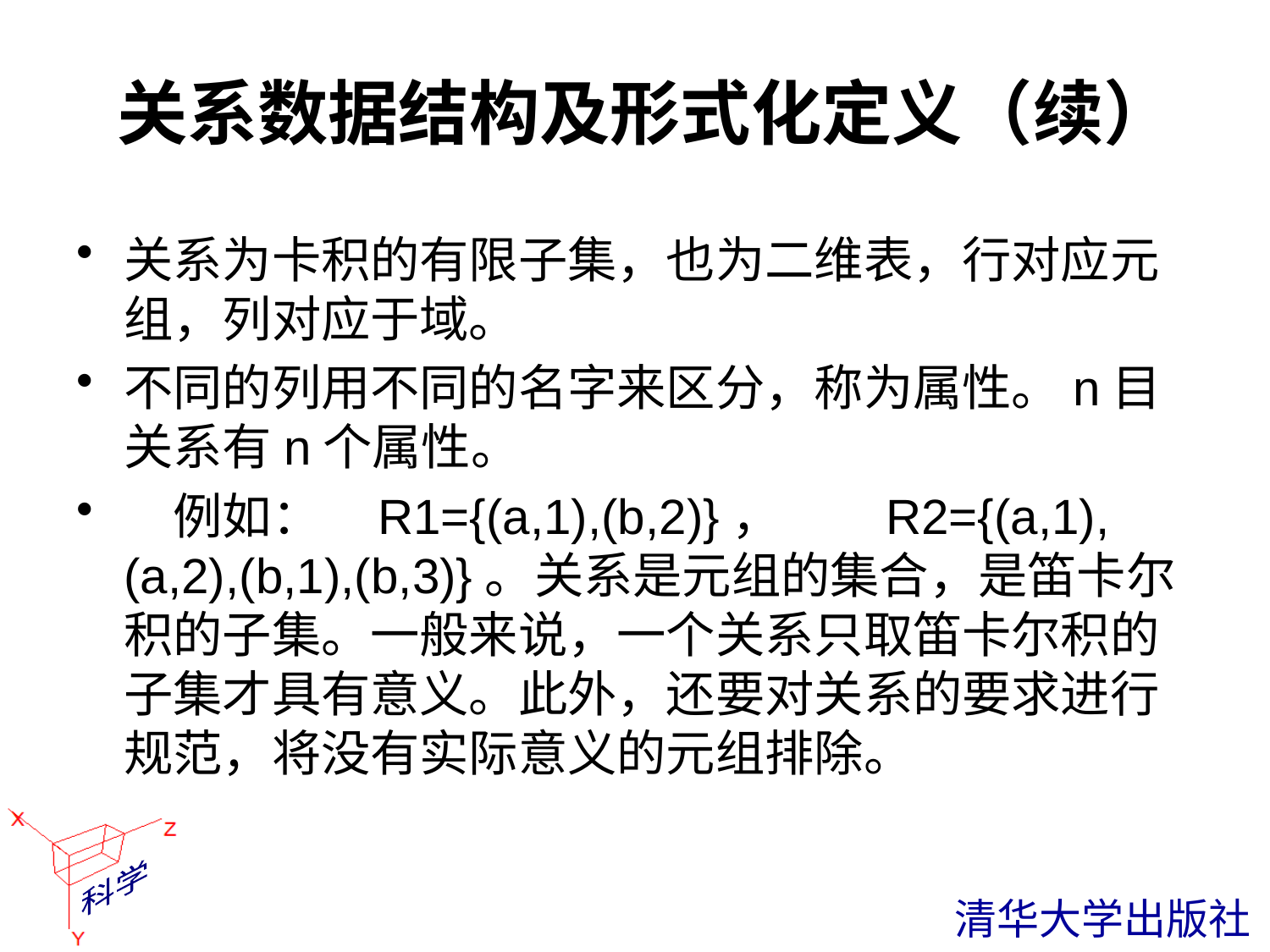

# 关系数据结构及形式化定义（续）
关系为卡积的有限子集，也为二维表，行对应元组，列对应于域。
不同的列用不同的名字来区分，称为属性。n目关系有n个属性。
　例如：	R1={(a,1),(b,2)}，	R2={(a,1),(a,2),(b,1),(b,3)}。关系是元组的集合，是笛卡尔积的子集。一般来说，一个关系只取笛卡尔积的子集才具有意义。此外，还要对关系的要求进行规范，将没有实际意义的元组排除。
      清华大学出版社